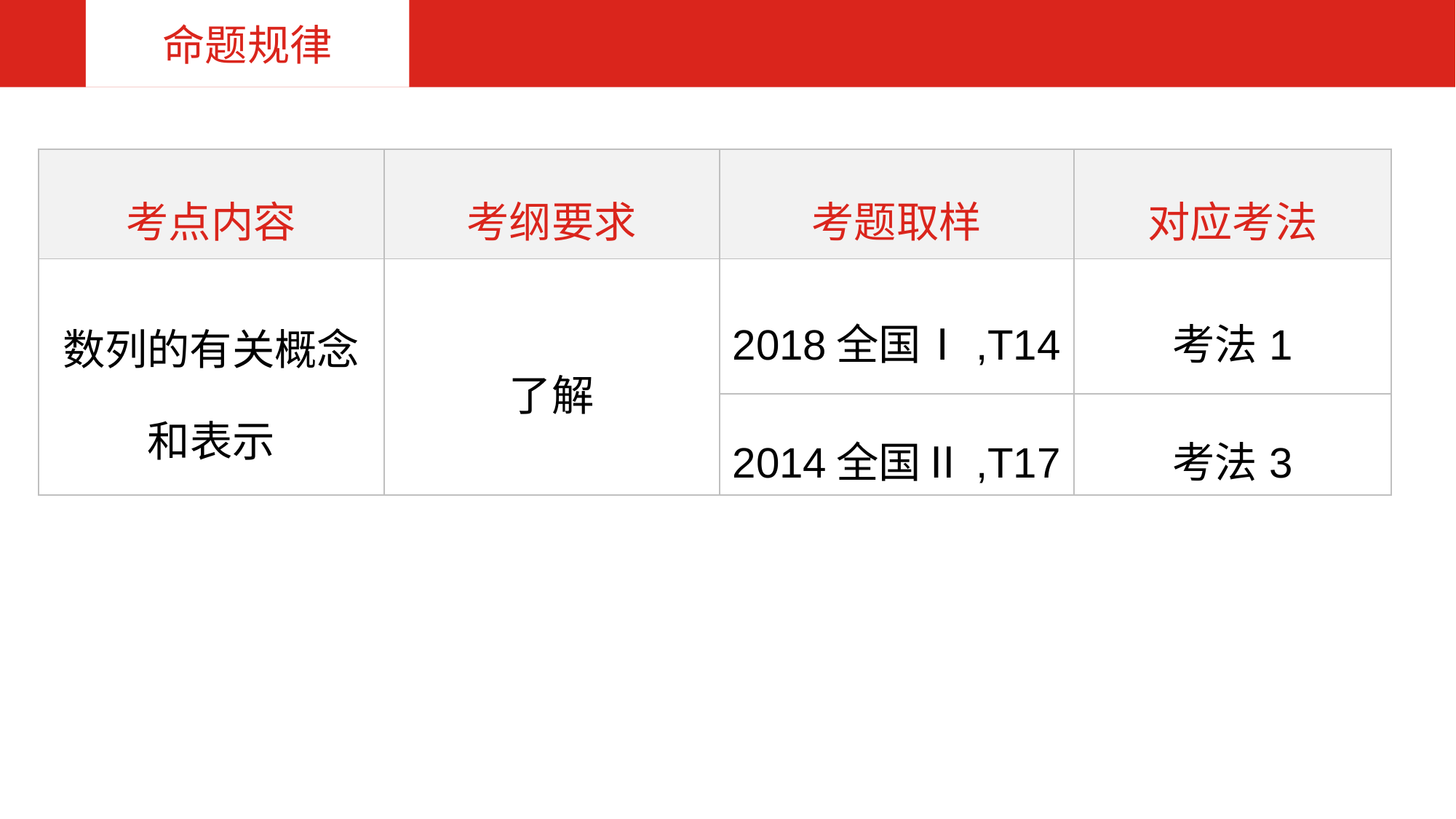

命题规律
| 考点内容 | 考纲要求 | 考题取样 | 对应考法 |
| --- | --- | --- | --- |
| 数列的有关概念和表示 | 了解 | 2018全国Ⅰ,T14 | 考法1 |
|  |  | 2014全国Ⅱ,T17 | 考法3 |